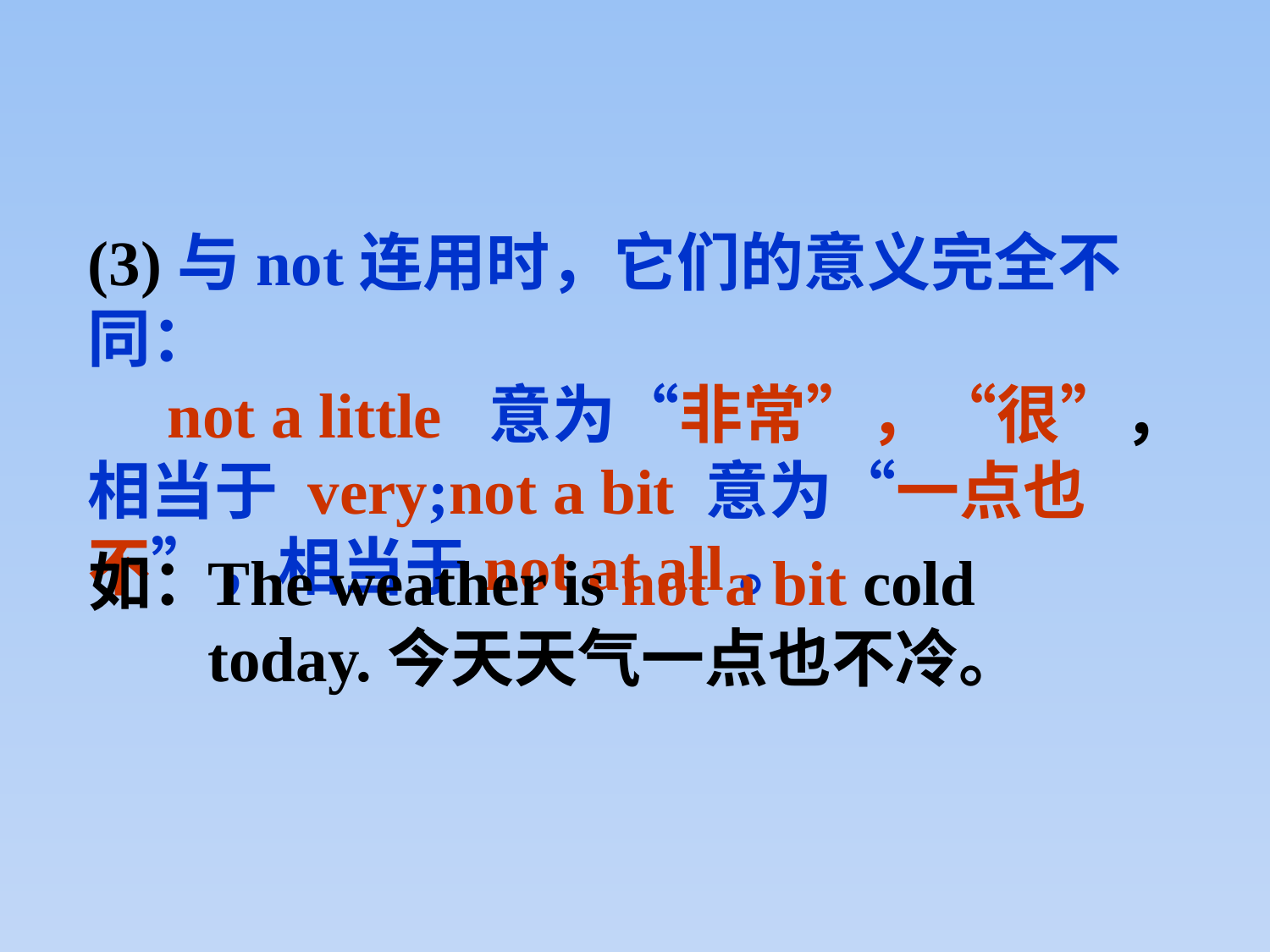

(3)与not连用时，它们的意义完全不同：
     not a little  意为“非常”，“很”，相当于 very;not a bit 意为“一点也不”，相当于not at all。
如：
The weather is not a bit cold today.今天天气一点也不冷。